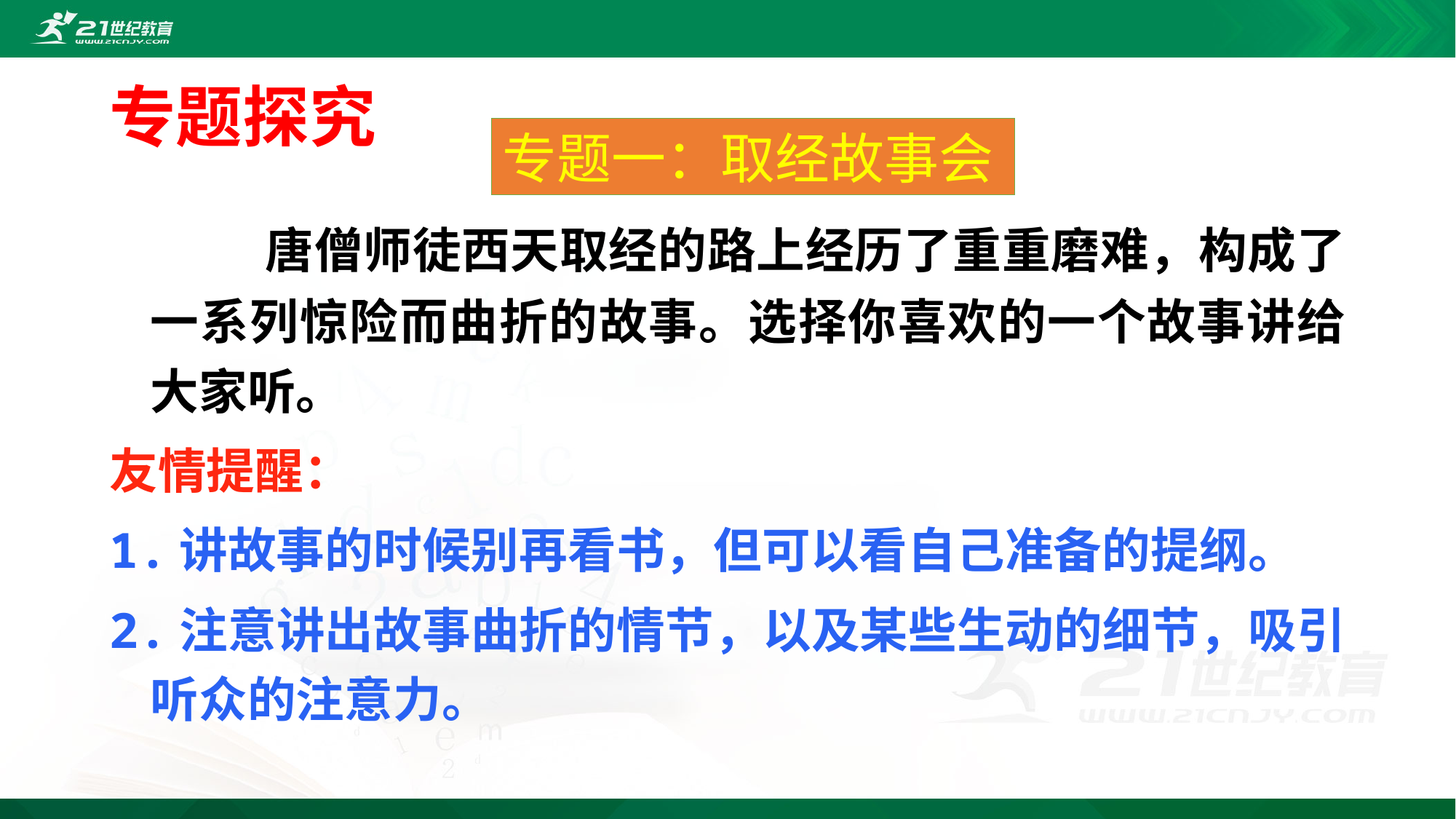

专题探究

           唐僧师徒西天取经的路上经历了重重磨难，构成了一系列惊险而曲折的故事。选择你喜欢的一个故事讲给大家听。
友情提醒：
1.讲故事的时候别再看书，但可以看自己准备的提纲。
2.注意讲出故事曲折的情节，以及某些生动的细节，吸引听众的注意力。
专题一：取经故事会